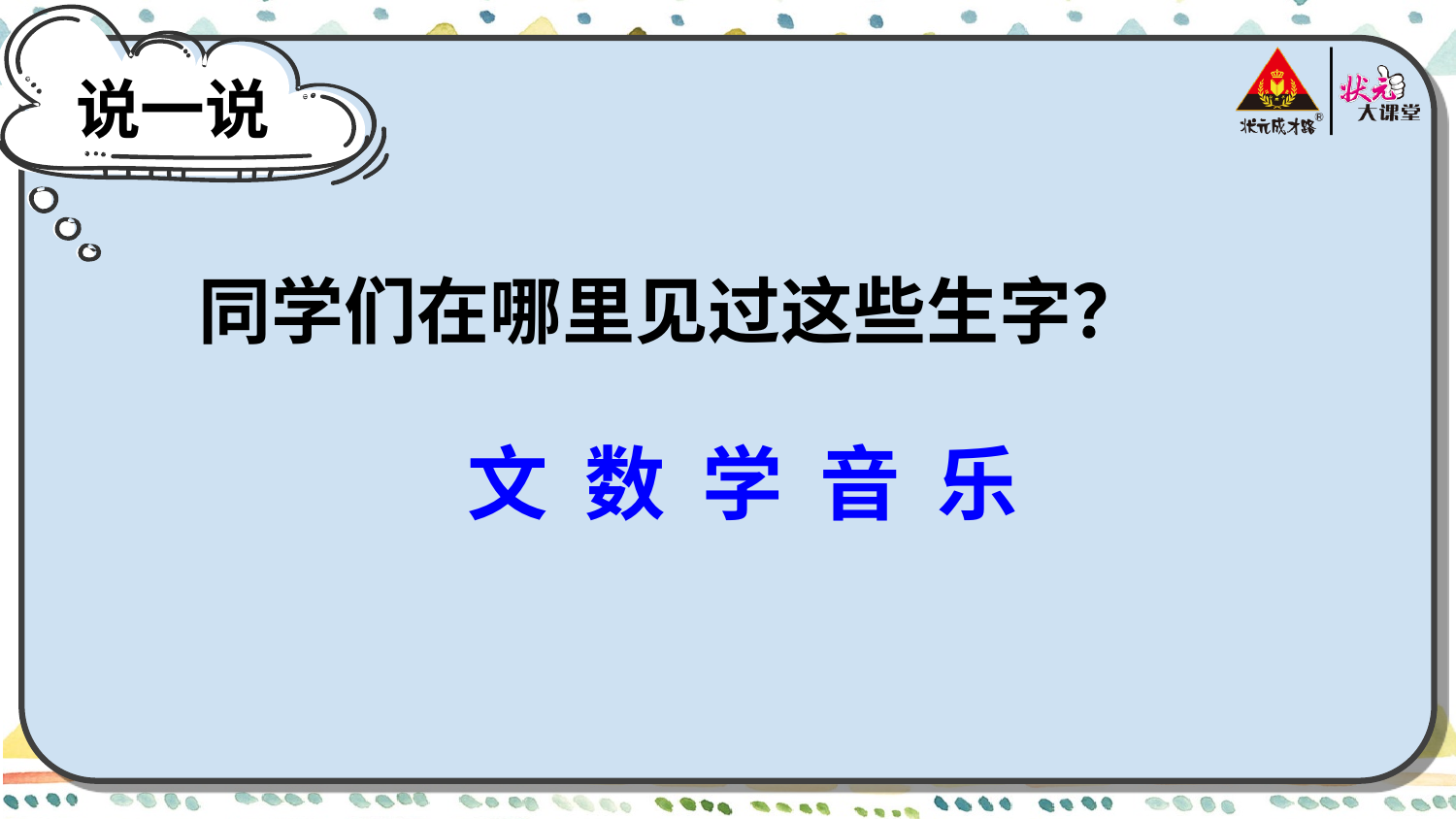

说一说
同学们在哪里见过这些生字？
文  数  学  音  乐